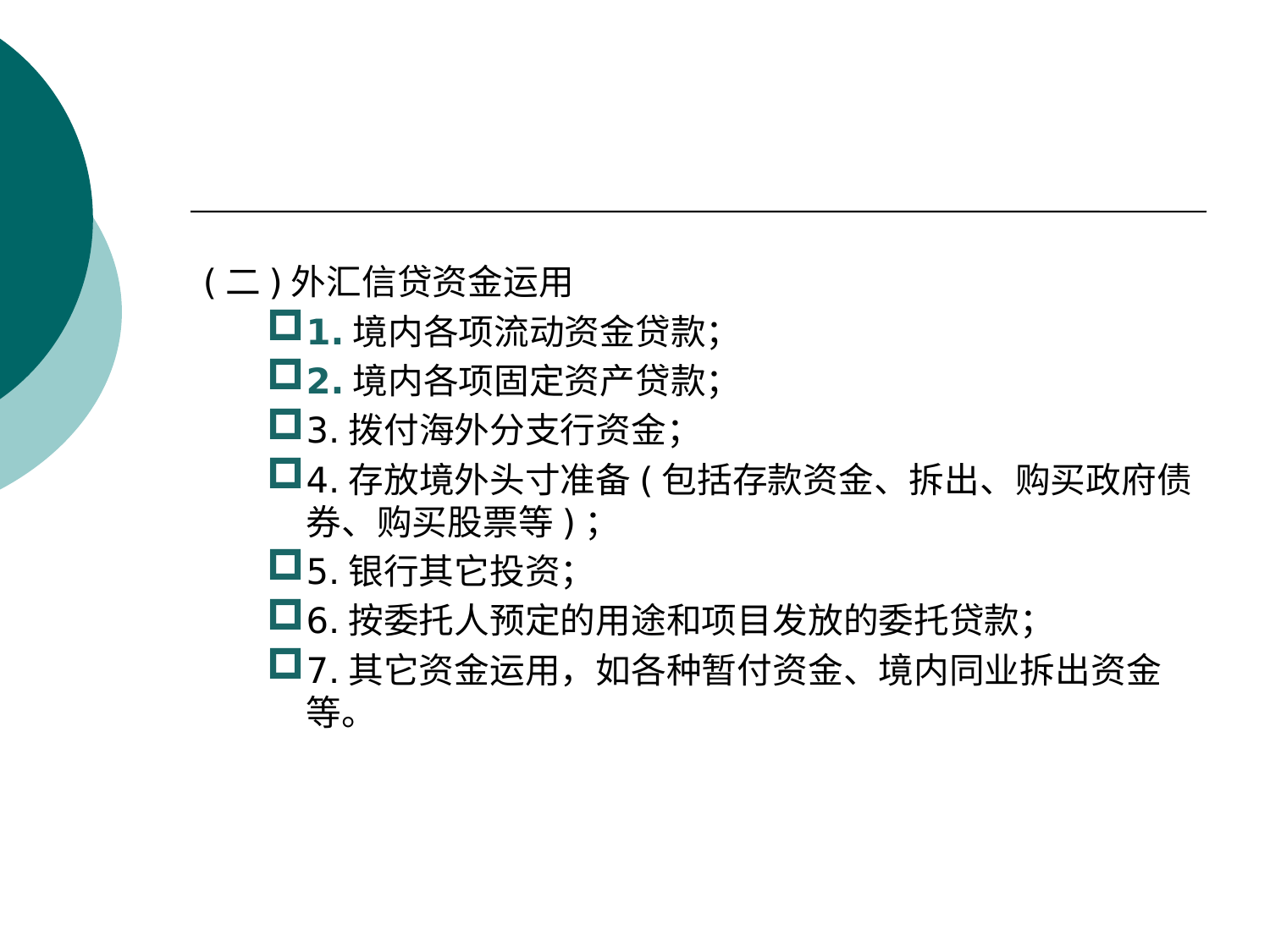

#
(二)外汇信贷资金运用
1.境内各项流动资金贷款；
2.境内各项固定资产贷款；
3.拨付海外分支行资金；
4.存放境外头寸准备(包括存款资金、拆出、购买政府债券、购买股票等)；
5.银行其它投资；
6.按委托人预定的用途和项目发放的委托贷款；
7.其它资金运用，如各种暂付资金、境内同业拆出资金等。